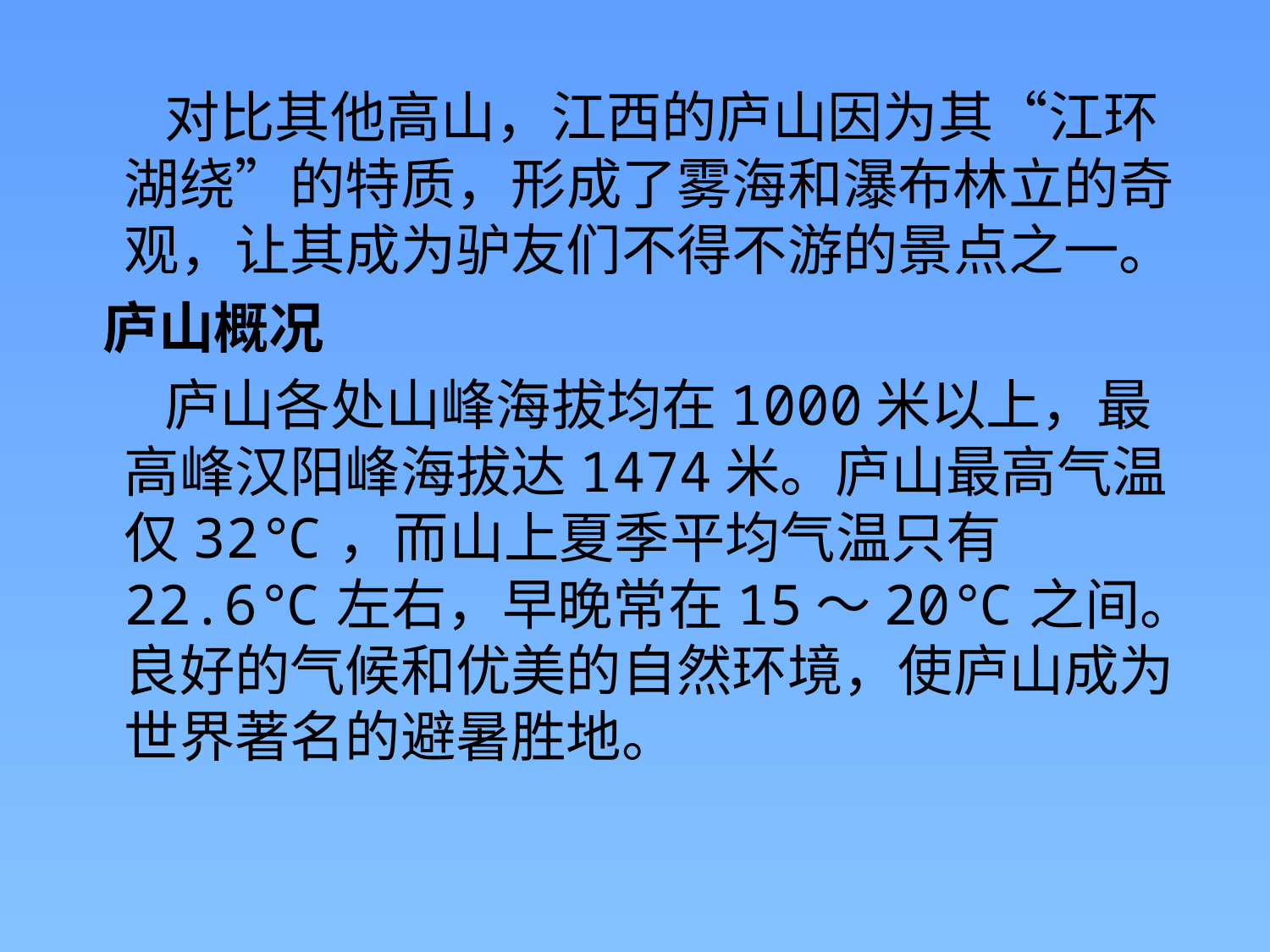

对比其他高山，江西的庐山因为其“江环湖绕”的特质，形成了雾海和瀑布林立的奇观，让其成为驴友们不得不游的景点之一。
 庐山概况
      庐山各处山峰海拔均在1000米以上，最高峰汉阳峰海拔达1474米。庐山最高气温仅32℃，而山上夏季平均气温只有22.6℃左右，早晚常在15～20℃之间。良好的气候和优美的自然环境，使庐山成为世界著名的避暑胜地。